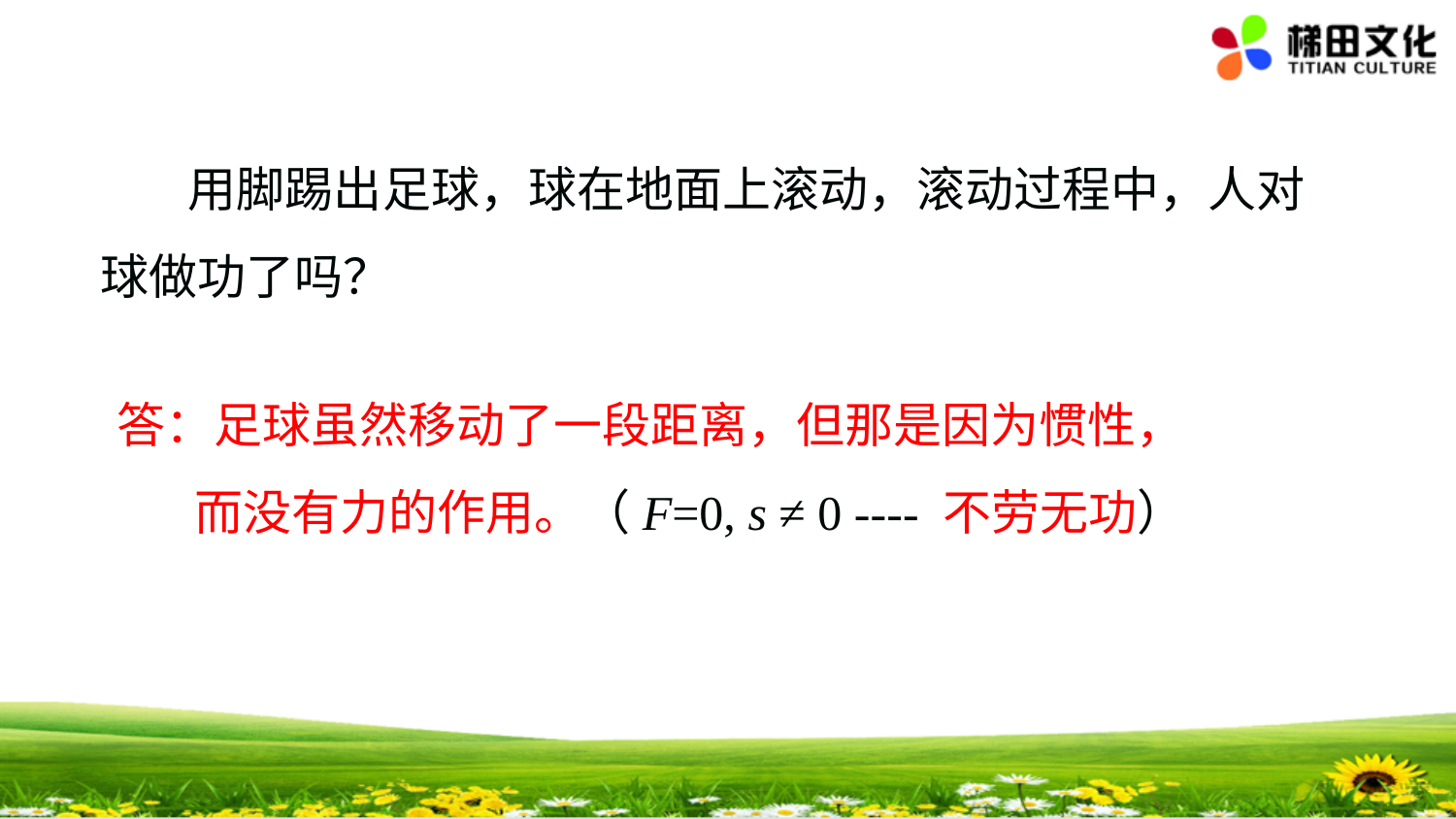

用脚踢出足球，球在地面上滚动，滚动过程中，人对球做功了吗？
答：足球虽然移动了一段距离，但那是因为惯性，
      而没有力的作用。（F=0, s ≠ 0 ---- 不劳无功）